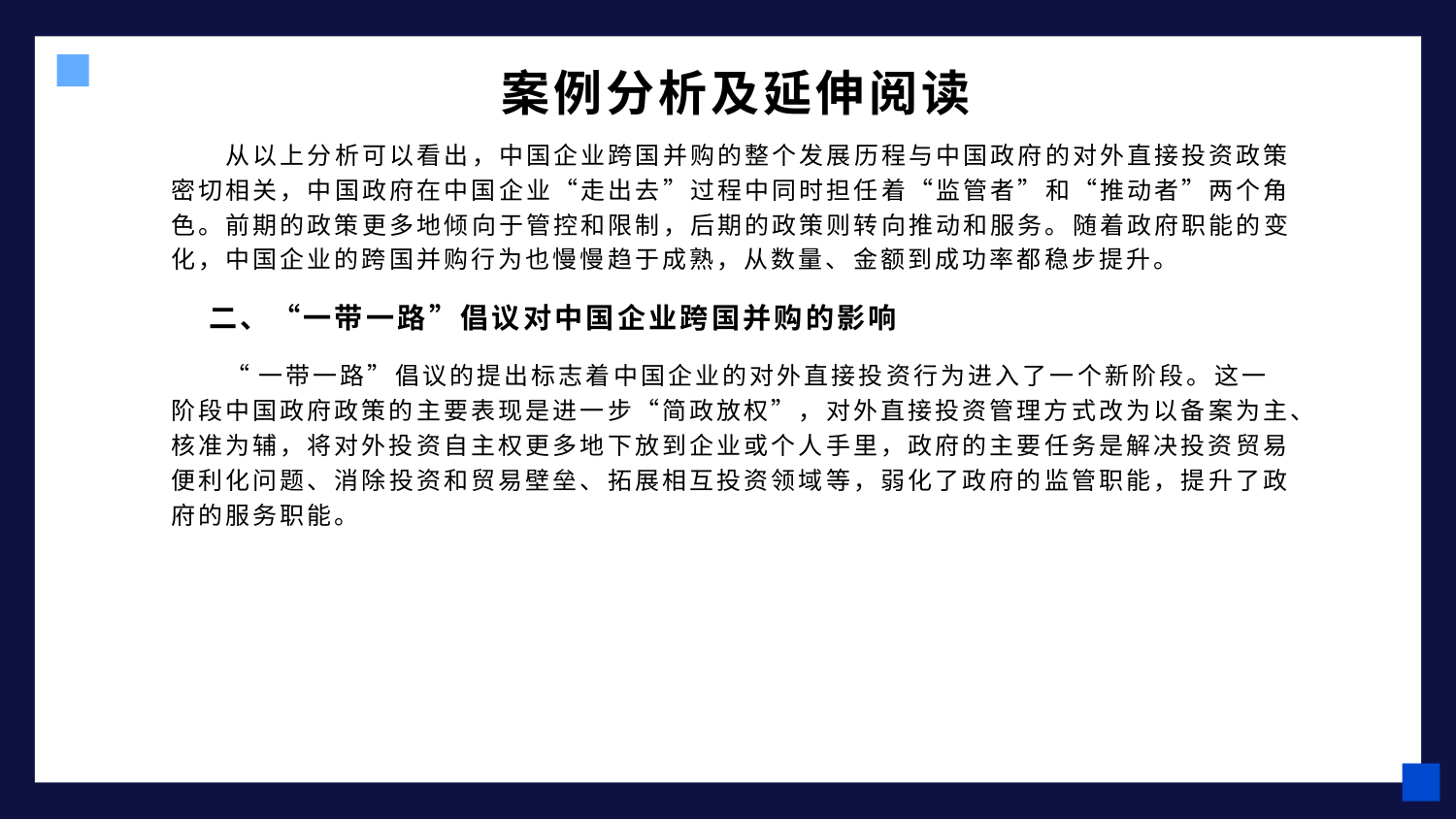

# 案例分析及延伸阅读
从以上分析可以看出，中国企业跨国并购的整个发展历程与中国政府的对外直接投资政策密切相关，中国政府在中国企业“走出去”过程中同时担任着“监管者”和“推动者”两个角色。前期的政策更多地倾向于管控和限制，后期的政策则转向推动和服务。随着政府职能的变化，中国企业的跨国并购行为也慢慢趋于成熟，从数量、金额到成功率都稳步提升。
二、“一带一路”倡议对中国企业跨国并购的影响
“一带一路”倡议的提出标志着中国企业的对外直接投资行为进入了一个新阶段。这一阶段中国政府政策的主要表现是进一步“简政放权”，对外直接投资管理方式改为以备案为主、核准为辅，将对外投资自主权更多地下放到企业或个人手里，政府的主要任务是解决投资贸易便利化问题、消除投资和贸易壁垒、拓展相互投资领域等，弱化了政府的监管职能，提升了政府的服务职能。